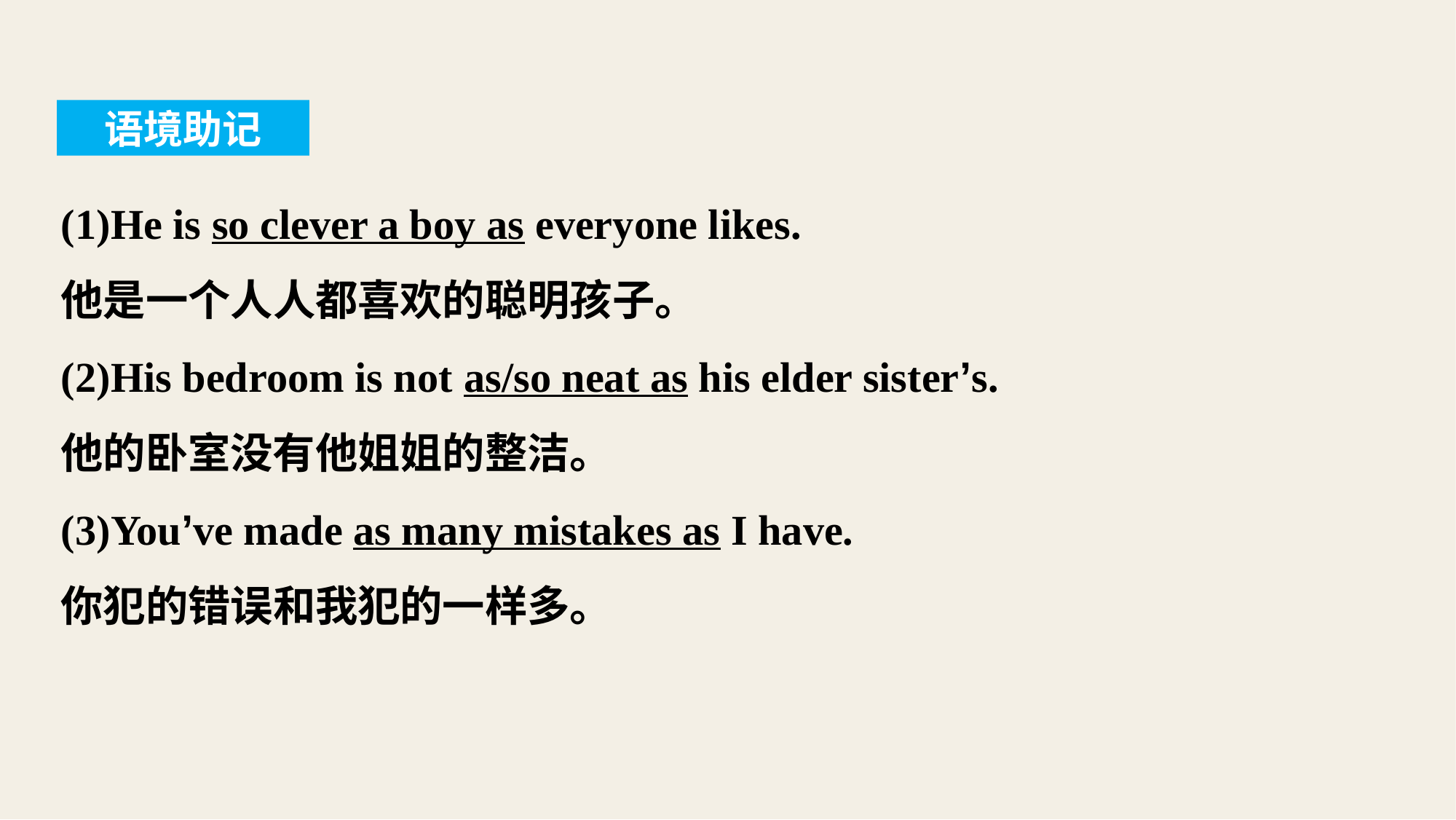

语境助记
(1)He is so clever a boy as everyone likes.
他是一个人人都喜欢的聪明孩子。
(2)His bedroom is not as/so neat as his elder sister’s.
他的卧室没有他姐姐的整洁。
(3)You’ve made as many mistakes as I have.
你犯的错误和我犯的一样多。